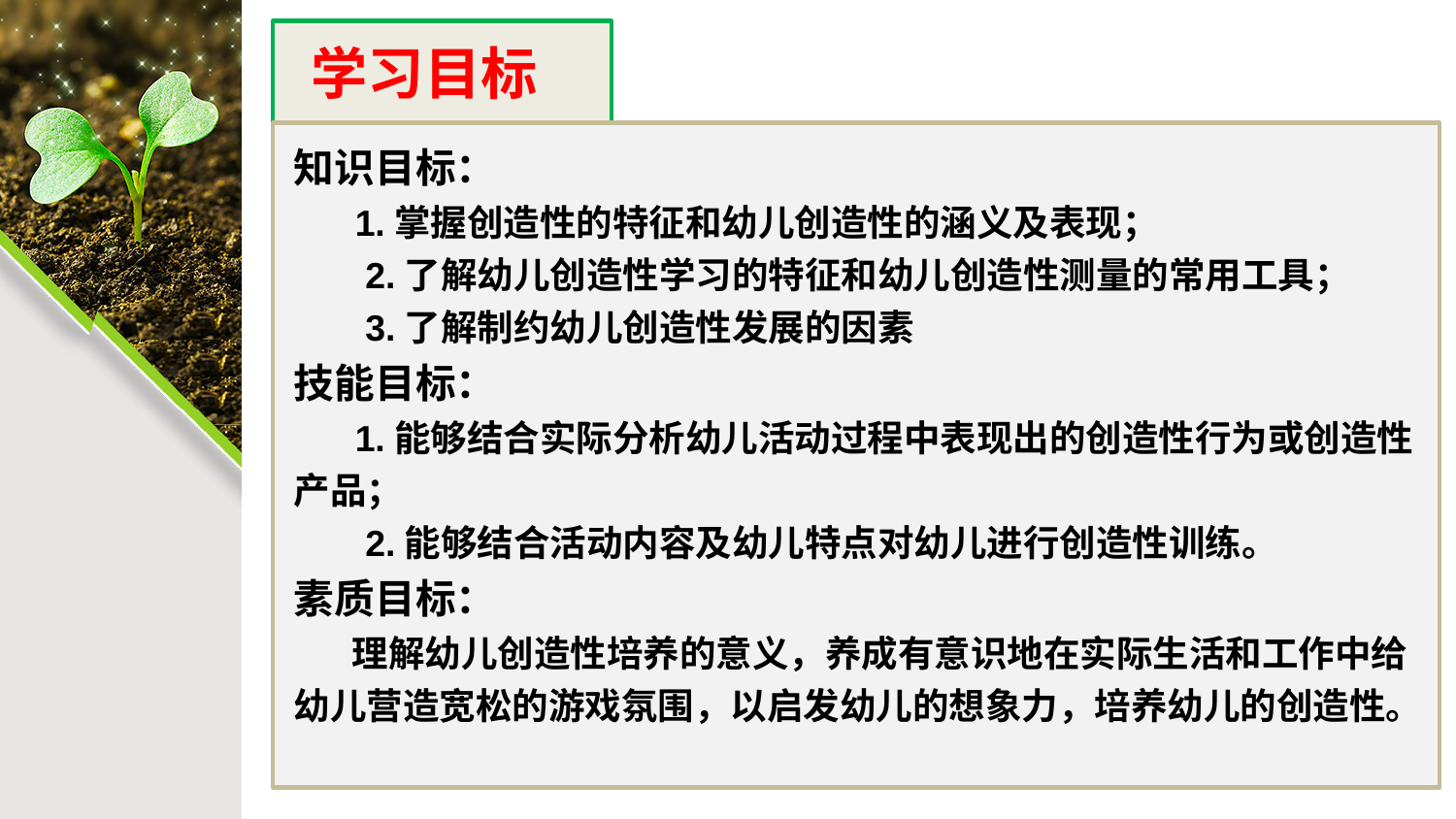

学习目标

知识目标：
      1.掌握创造性的特征和幼儿创造性的涵义及表现；
       2.了解幼儿创造性学习的特征和幼儿创造性测量的常用工具；
       3.了解制约幼儿创造性发展的因素
技能目标：
      1.能够结合实际分析幼儿活动过程中表现出的创造性行为或创造性产品；
       2.能够结合活动内容及幼儿特点对幼儿进行创造性训练。
素质目标：
      理解幼儿创造性培养的意义，养成有意识地在实际生活和工作中给幼儿营造宽松的游戏氛围，以启发幼儿的想象力，培养幼儿的创造性。